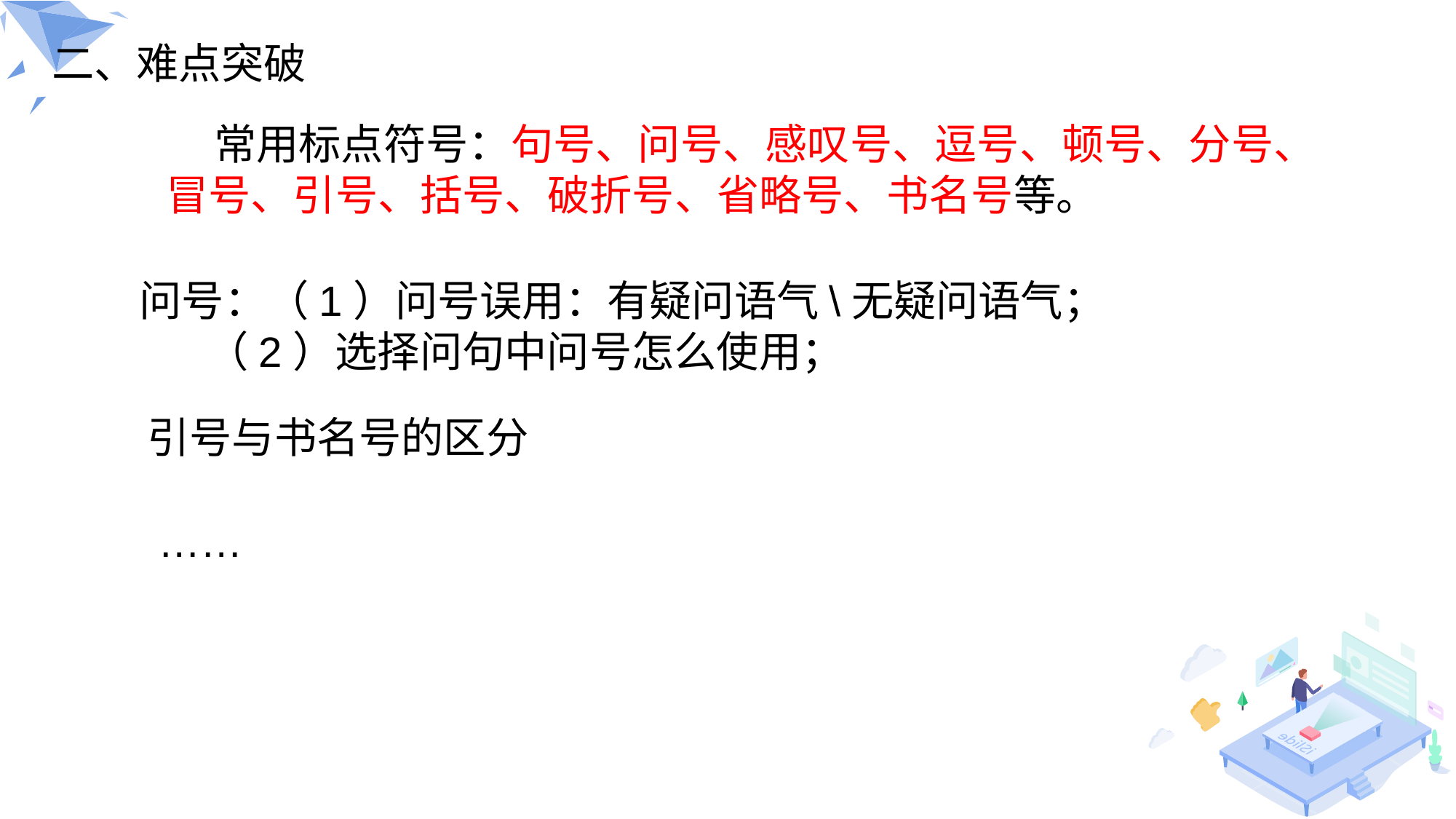

二、难点突破
    常用标点符号：句号、问号、感叹号、逗号、顿号、分号、
冒号、引号、括号、破折号、省略号、书名号等。
问号：（1）问号误用：有疑问语气\无疑问语气；
      （2）选择问句中问号怎么使用；
引号与书名号的区分
……